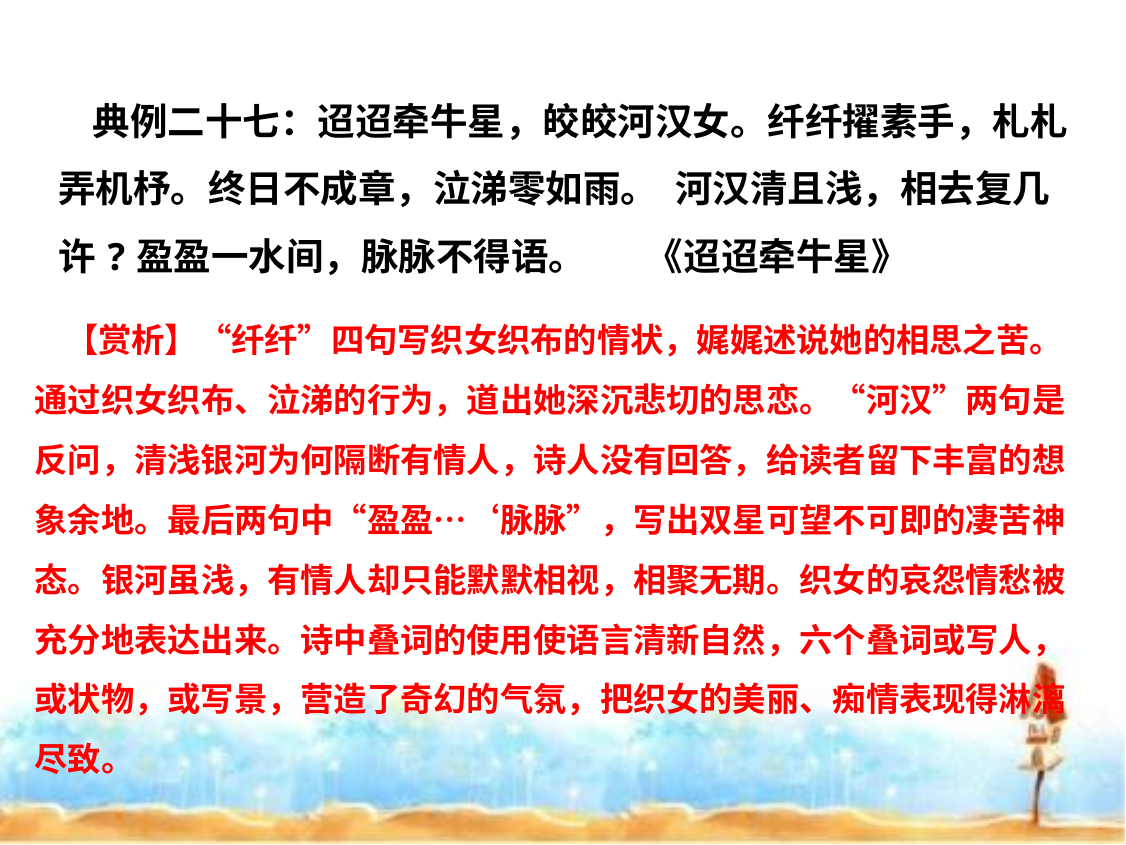

典例二十七：迢迢牵牛星，皎皎河汉女。纤纤擢素手，札札弄机杼。终日不成章，泣涕零如雨。  河汉清且浅，相去复几许?盈盈一水间，脉脉不得语。       《迢迢牵牛星》
   【赏析】“纤纤”四句写织女织布的情状，娓娓述说她的相思之苦。通过织女织布、泣涕的行为，道出她深沉悲切的思恋。“河汉”两句是反问，清浅银河为何隔断有情人，诗人没有回答，给读者留下丰富的想象余地。最后两句中“盈盈…‘脉脉”，写出双星可望不可即的凄苦神态。银河虽浅，有情人却只能默默相视，相聚无期。织女的哀怨情愁被充分地表达出来。诗中叠词的使用使语言清新自然，六个叠词或写人，或状物，或写景，营造了奇幻的气氛，把织女的美丽、痴情表现得淋漓尽致。